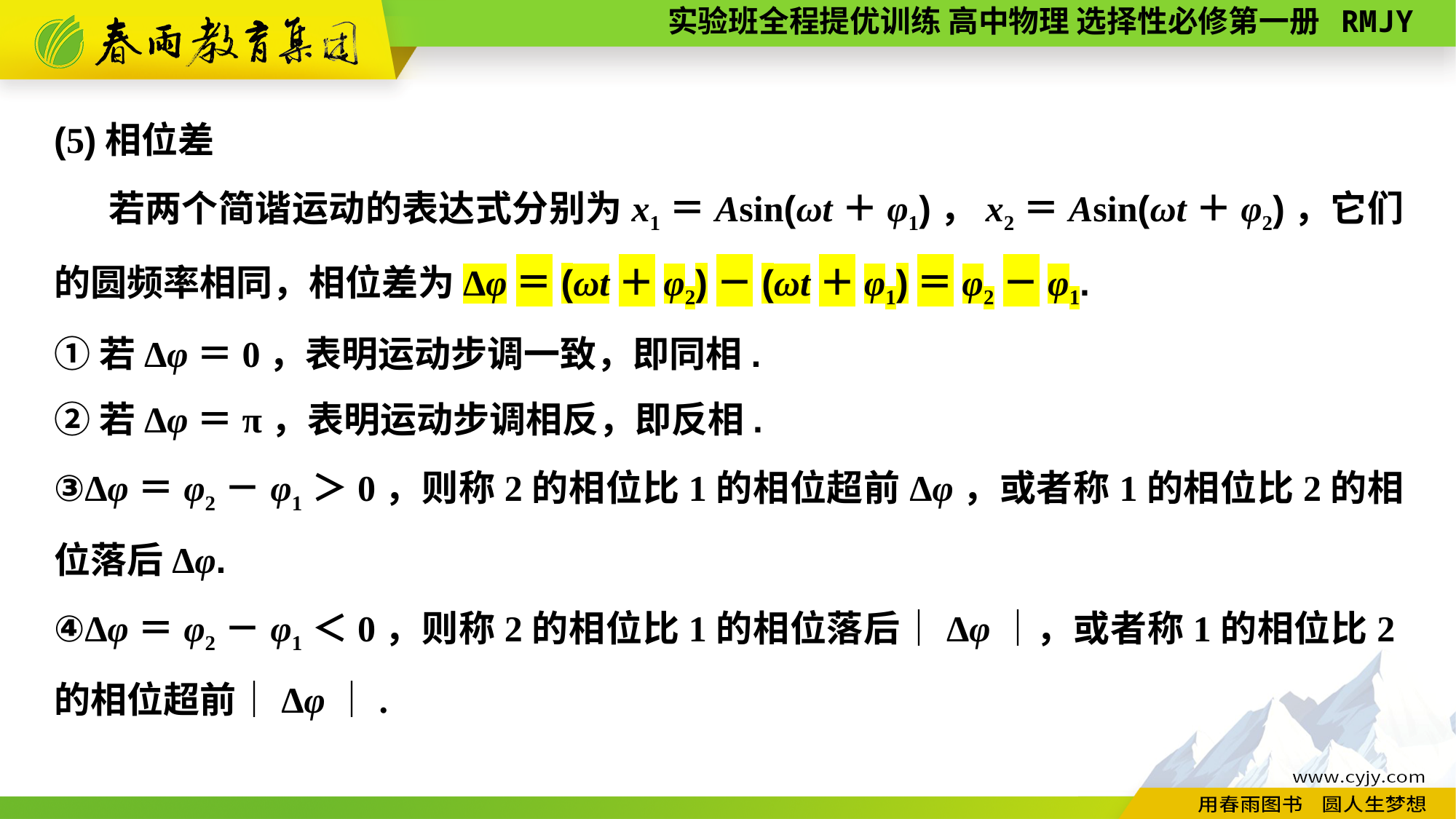

(5)相位差
若两个简谐运动的表达式分别为x1＝Asin(ωt＋φ1)，x2＝Asin(ωt＋φ2)，它们的圆频率相同，相位差为Δφ＝(ωt＋φ2)－(ωt＋φ1)＝φ2－φ1.
①若Δφ＝0，表明运动步调一致，即同相.
②若Δφ＝π，表明运动步调相反，即反相.
③Δφ＝φ2－φ1＞0，则称2的相位比1的相位超前Δφ，或者称1的相位比2的相位落后Δφ.
④Δφ＝φ2－φ1＜0，则称2的相位比1的相位落后｜Δφ｜，或者称1的相位比2的相位超前｜Δφ｜.